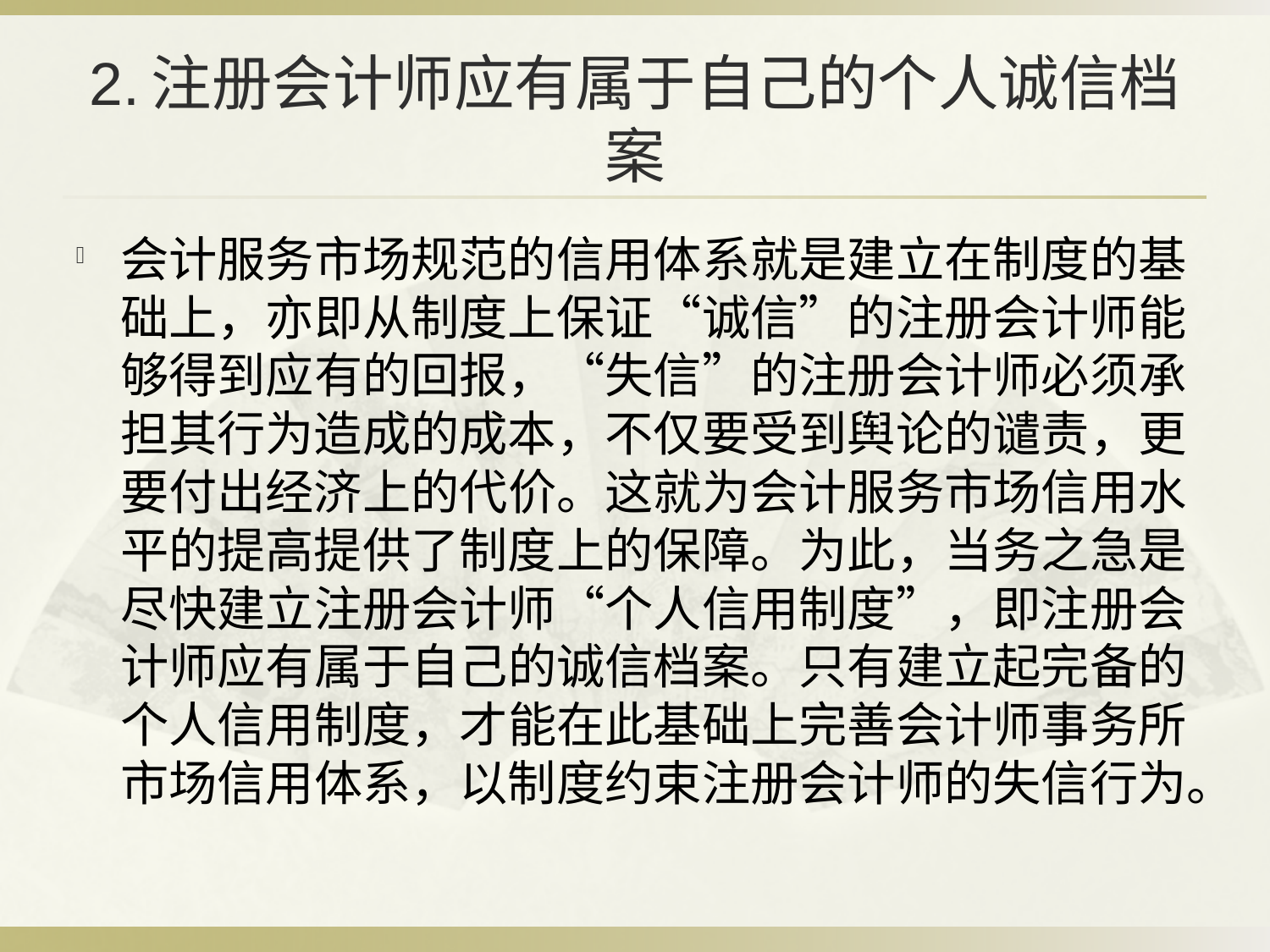

# 2.注册会计师应有属于自己的个人诚信档案
会计服务市场规范的信用体系就是建立在制度的基础上，亦即从制度上保证“诚信”的注册会计师能够得到应有的回报，“失信”的注册会计师必须承担其行为造成的成本，不仅要受到舆论的谴责，更要付出经济上的代价。这就为会计服务市场信用水平的提高提供了制度上的保障。为此，当务之急是尽快建立注册会计师“个人信用制度”，即注册会计师应有属于自己的诚信档案。只有建立起完备的个人信用制度，才能在此基础上完善会计师事务所市场信用体系，以制度约束注册会计师的失信行为。